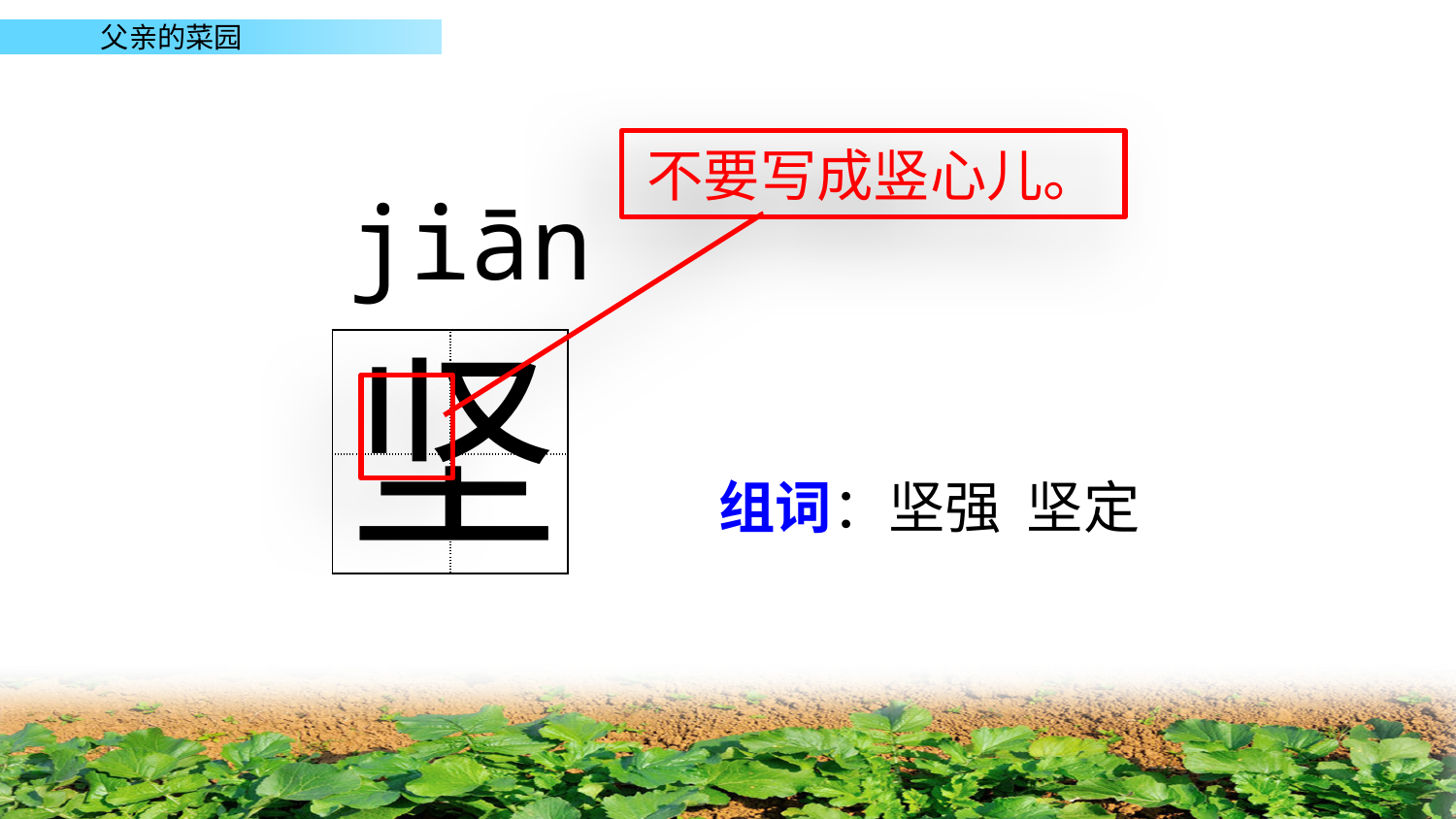

不要写成竖心儿。
jiān
坚
|  |  |
| --- | --- |
|  |  |

组词：坚强  坚定